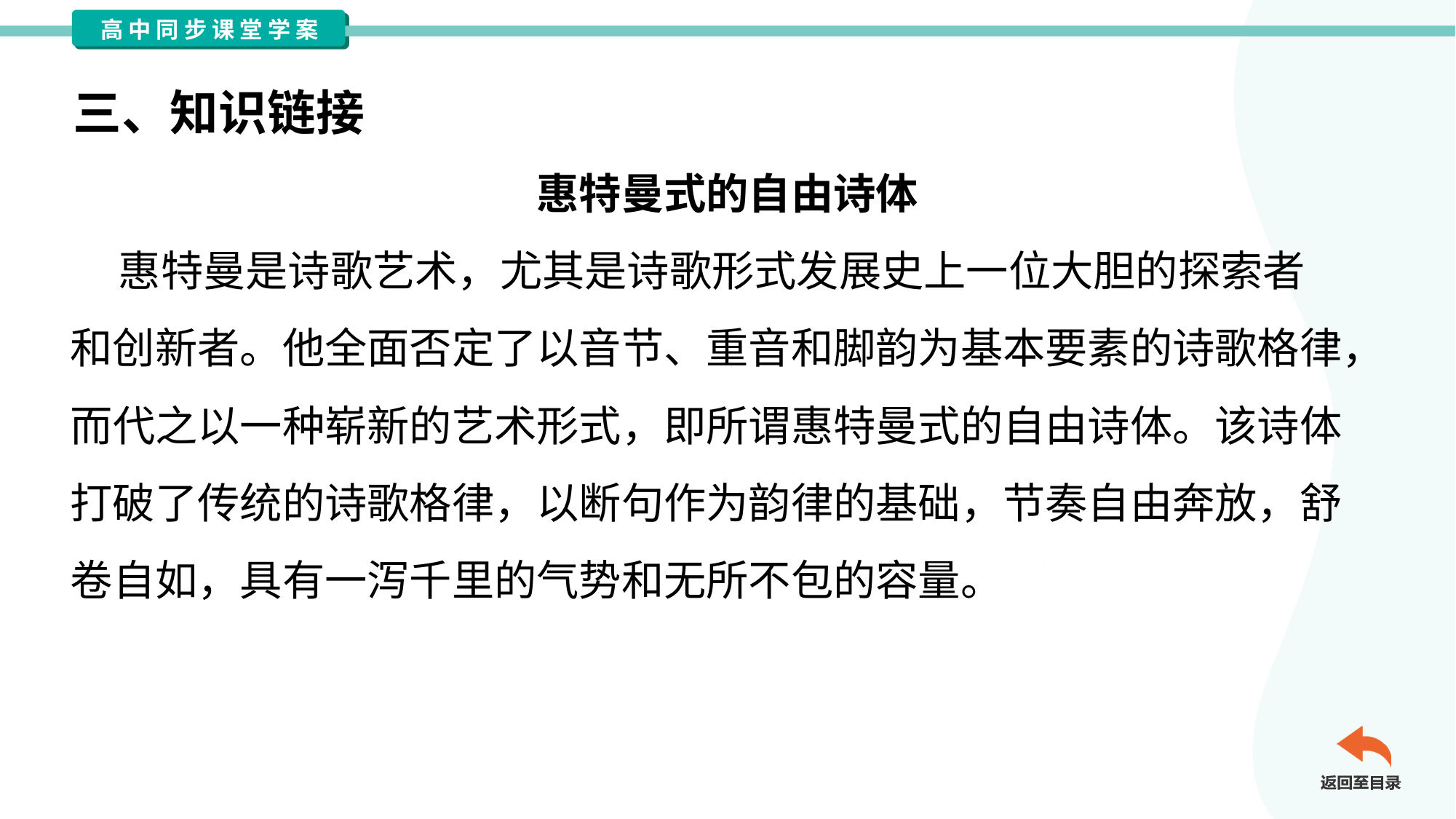

三、知识链接
惠特曼式的自由诗体
    惠特曼是诗歌艺术，尤其是诗歌形式发展史上一位大胆的探索者
和创新者。他全面否定了以音节、重音和脚韵为基本要素的诗歌格律，
而代之以一种崭新的艺术形式，即所谓惠特曼式的自由诗体。该诗体
打破了传统的诗歌格律，以断句作为韵律的基础，节奏自由奔放，舒
卷自如，具有一泻千里的气势和无所不包的容量。